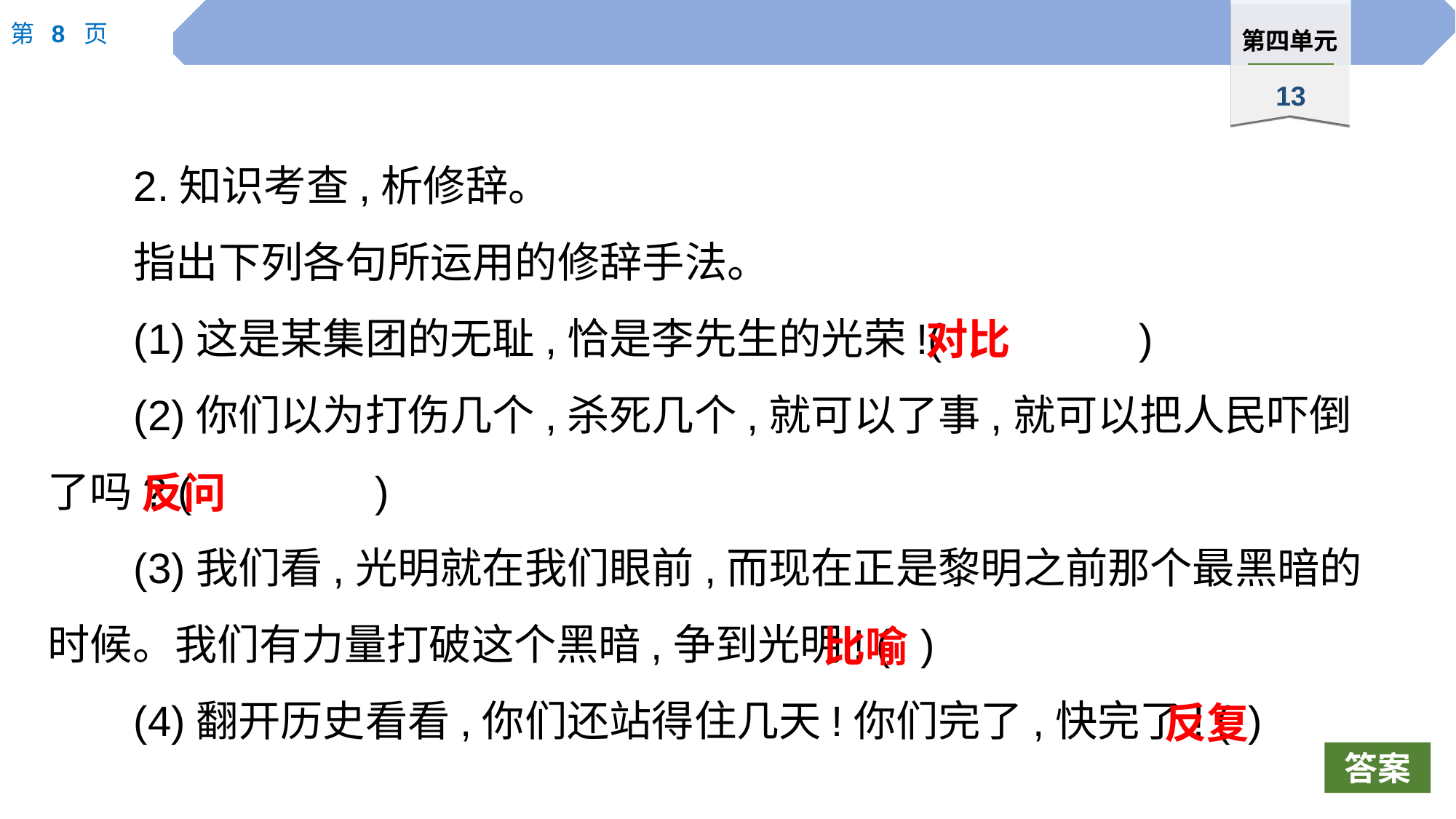

2.知识考查,析修辞。
指出下列各句所运用的修辞手法。
(1)这是某集团的无耻,恰是李先生的光荣!(		)
(2)你们以为打伤几个,杀死几个,就可以了事,就可以把人民吓倒了吗? (		)
(3)我们看,光明就在我们眼前,而现在正是黎明之前那个最黑暗的时候。我们有力量打破这个黑暗,争到光明! (	)
(4)翻开历史看看,你们还站得住几天!你们完了,快完了! (	)
对比
反问
比喻
反复
答案